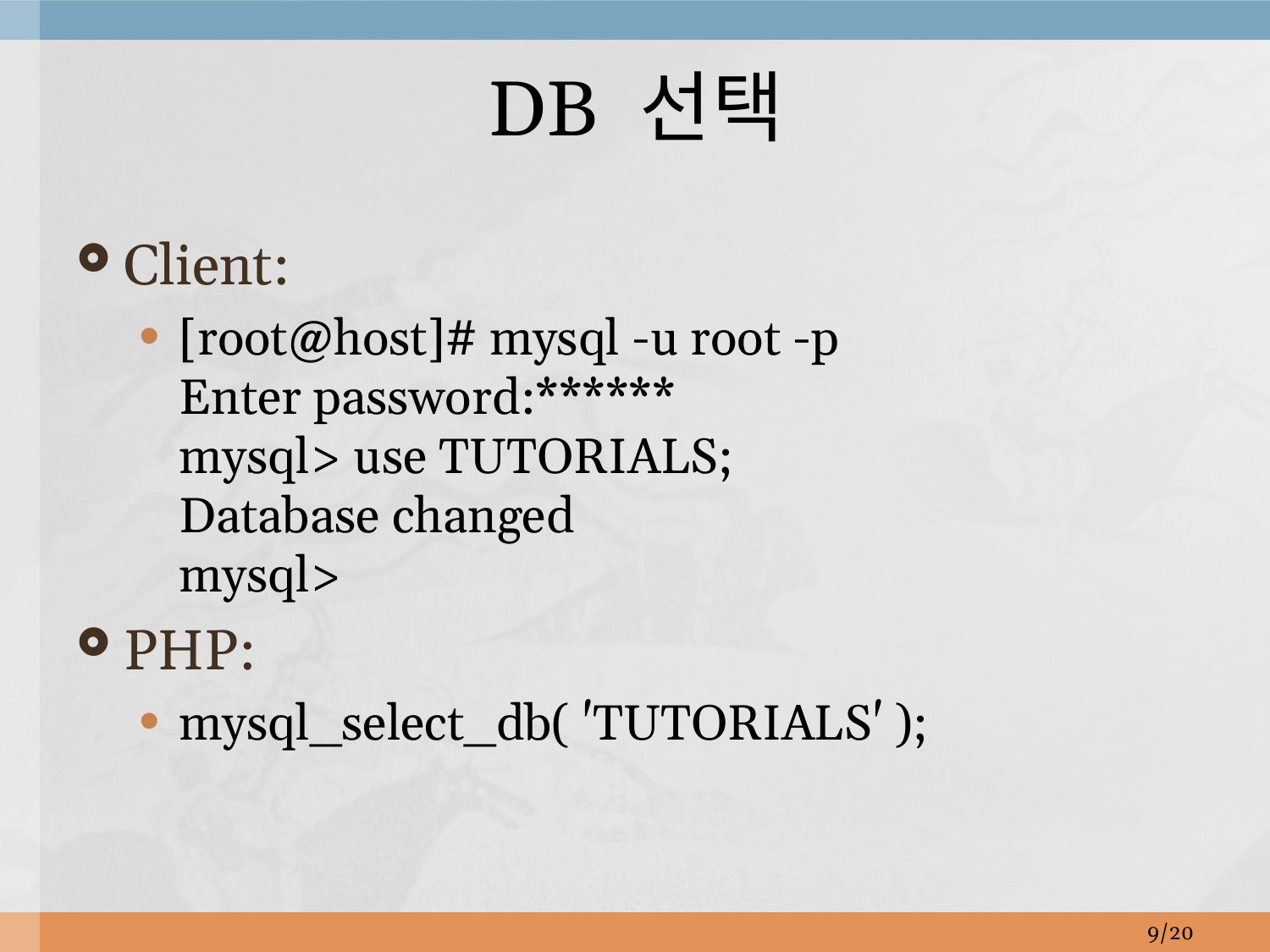

# DB 선택
Client:
[root@host]# mysql -u root -p
Enter password:******
mysql> use TUTORIALS;
Database changed
mysql>
PHP:
mysql_select_db( 'TUTORIALS' );
9/20